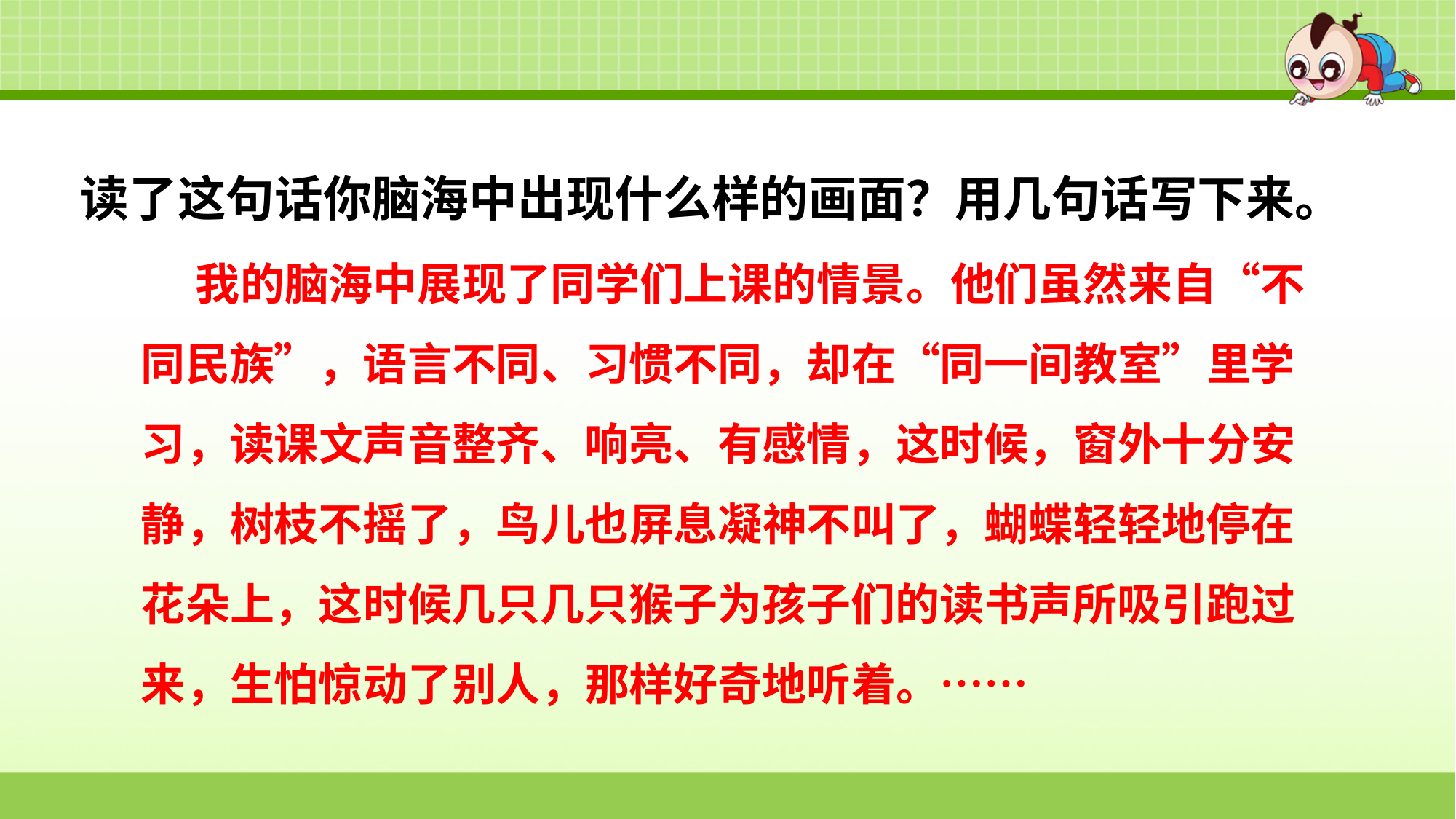

读了这句话你脑海中出现什么样的画面？用几句话写下来。
我的脑海中展现了同学们上课的情景。他们虽然来自“不同民族”，语言不同、习惯不同，却在“同一间教室”里学习，读课文声音整齐、响亮、有感情，这时候，窗外十分安静，树枝不摇了，鸟儿也屏息凝神不叫了，蝴蝶轻轻地停在花朵上，这时候几只几只猴子为孩子们的读书声所吸引跑过来，生怕惊动了别人，那样好奇地听着。……